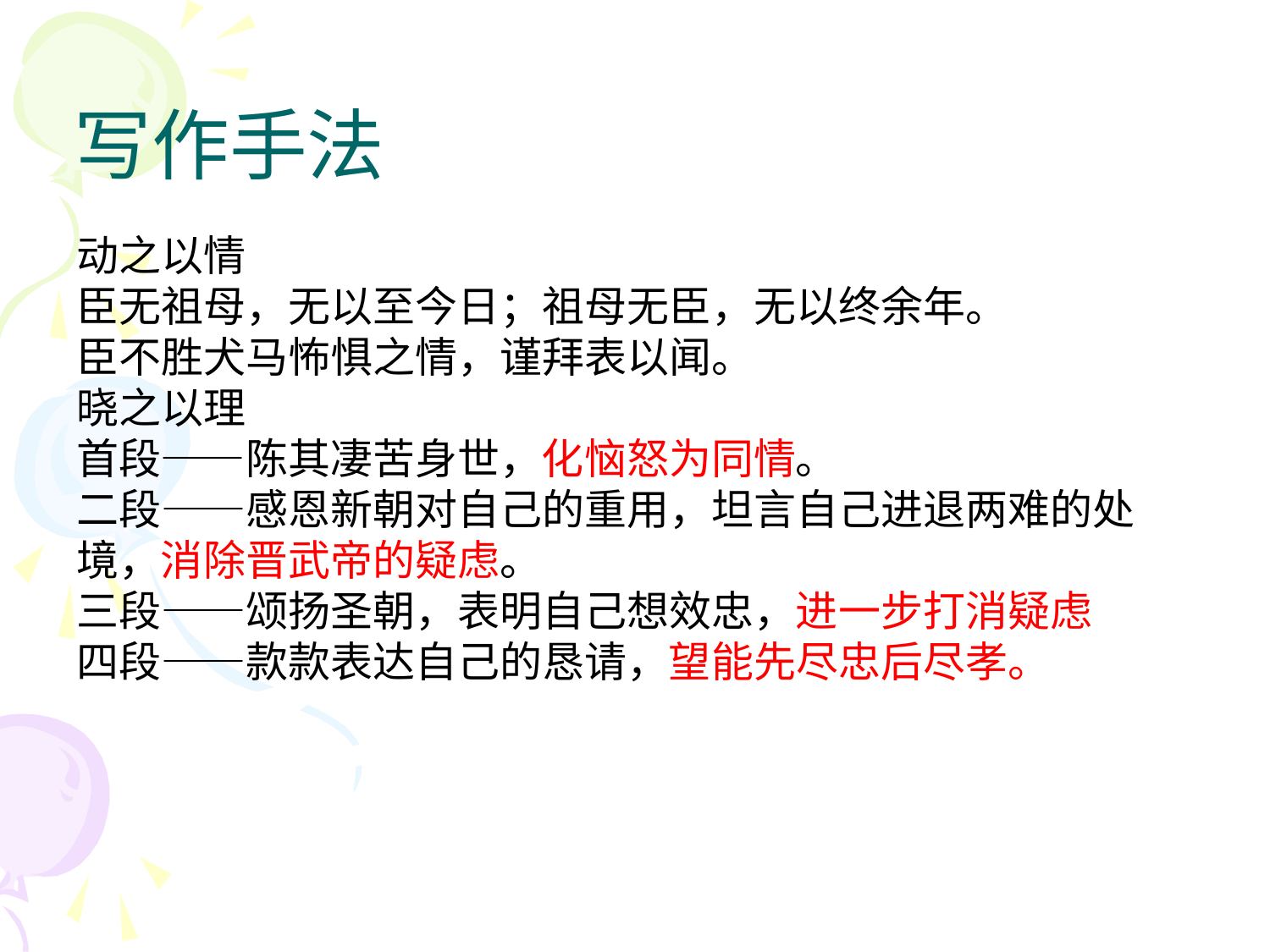

动之以情
臣无祖母，无以至今日；祖母无臣，无以终余年。
臣不胜犬马怖惧之情，谨拜表以闻。
晓之以理
首段——陈其凄苦身世，化恼怒为同情。
二段——感恩新朝对自己的重用，坦言自己进退两难的处境，消除晋武帝的疑虑。
三段——颂扬圣朝，表明自己想效忠，进一步打消疑虑
四段——款款表达自己的恳请，望能先尽忠后尽孝。
写作手法